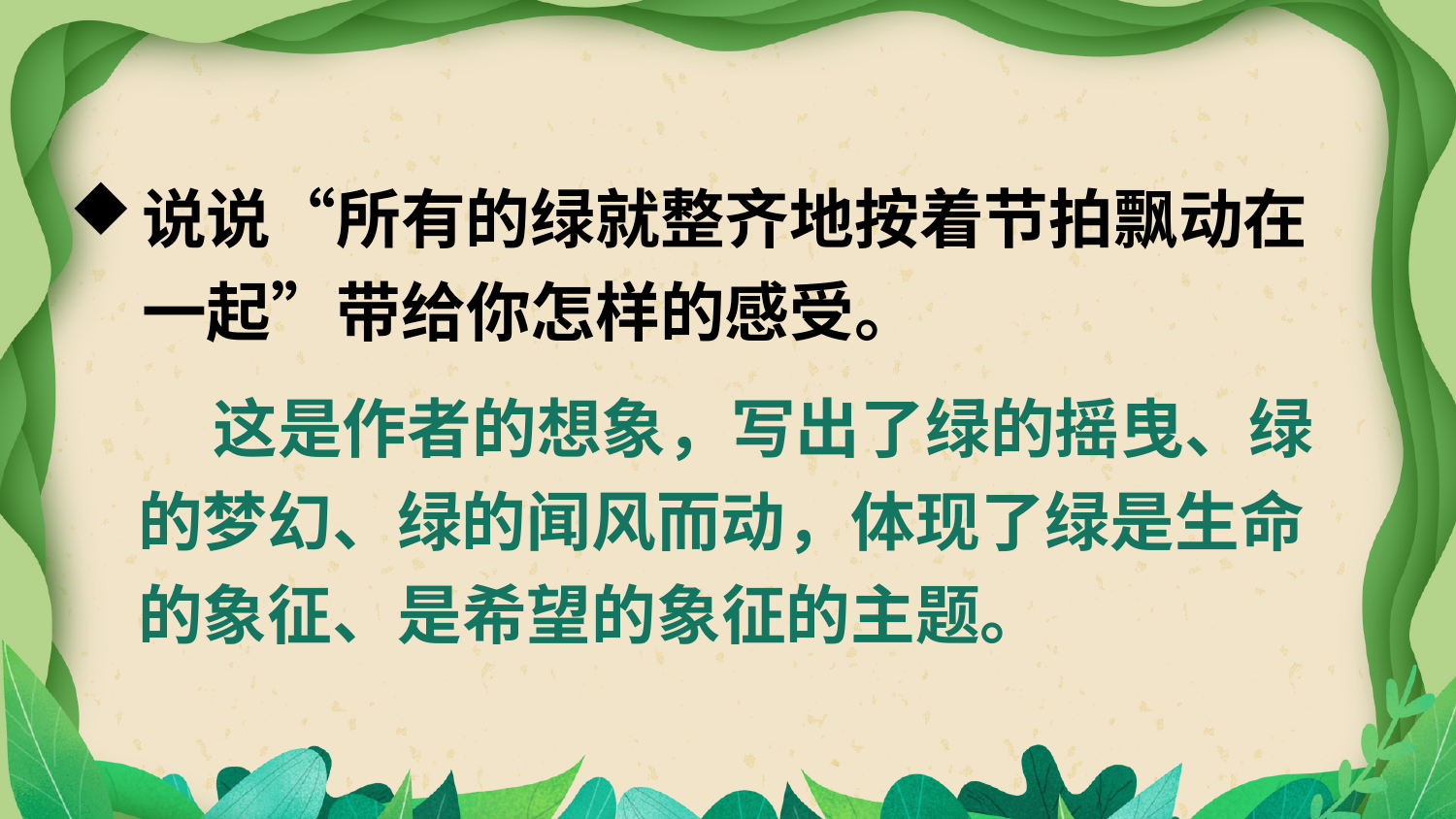

说说“所有的绿就整齐地按着节拍飘动在一起”带给你怎样的感受。
    这是作者的想象，写出了绿的摇曳、绿的梦幻、绿的闻风而动，体现了绿是生命的象征、是希望的象征的主题。